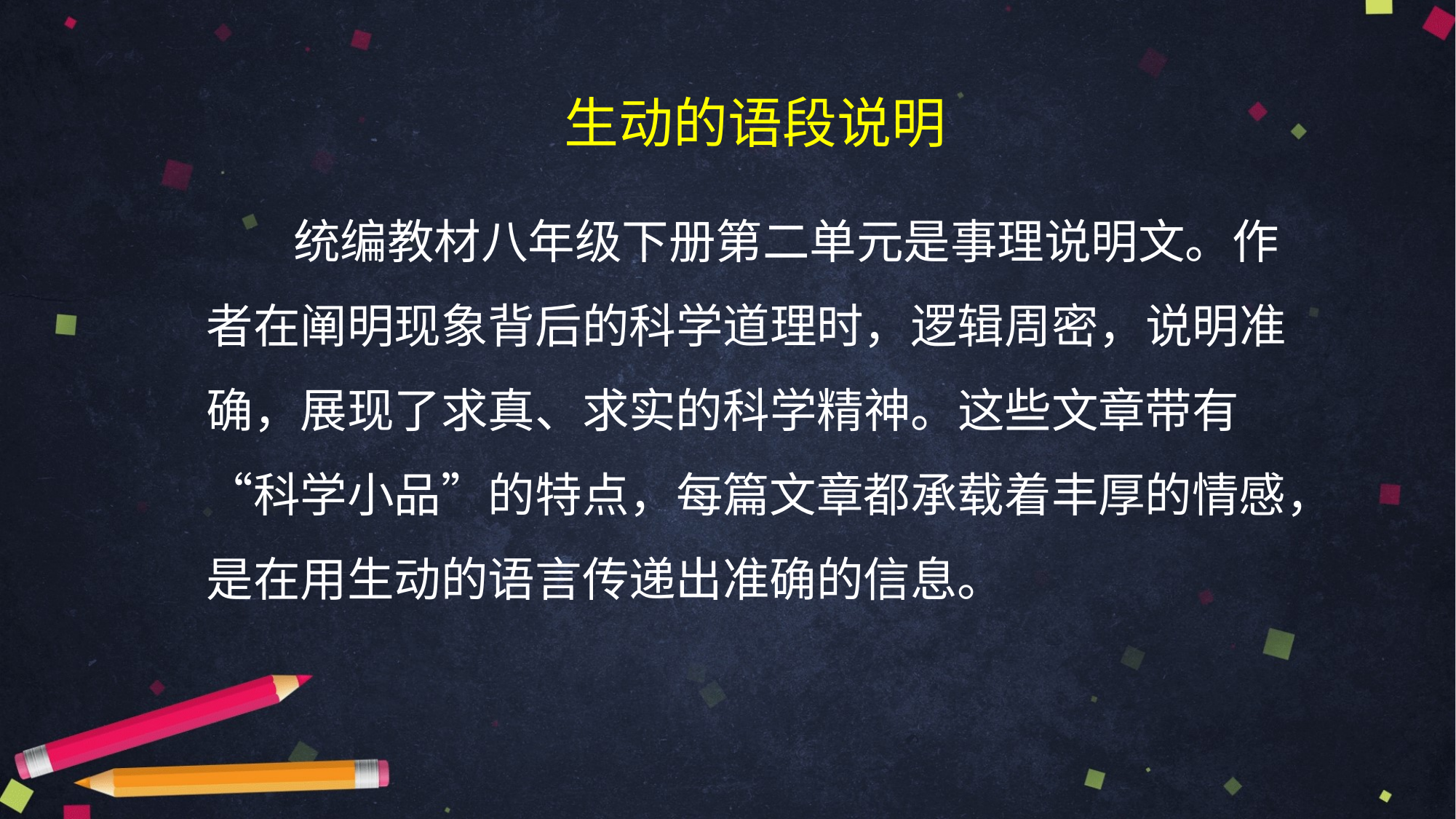

生动的语段说明
  统编教材八年级下册第二单元是事理说明文。作者在阐明现象背后的科学道理时，逻辑周密，说明准确，展现了求真、求实的科学精神。这些文章带有“科学小品”的特点，每篇文章都承载着丰厚的情感，是在用生动的语言传递出准确的信息。